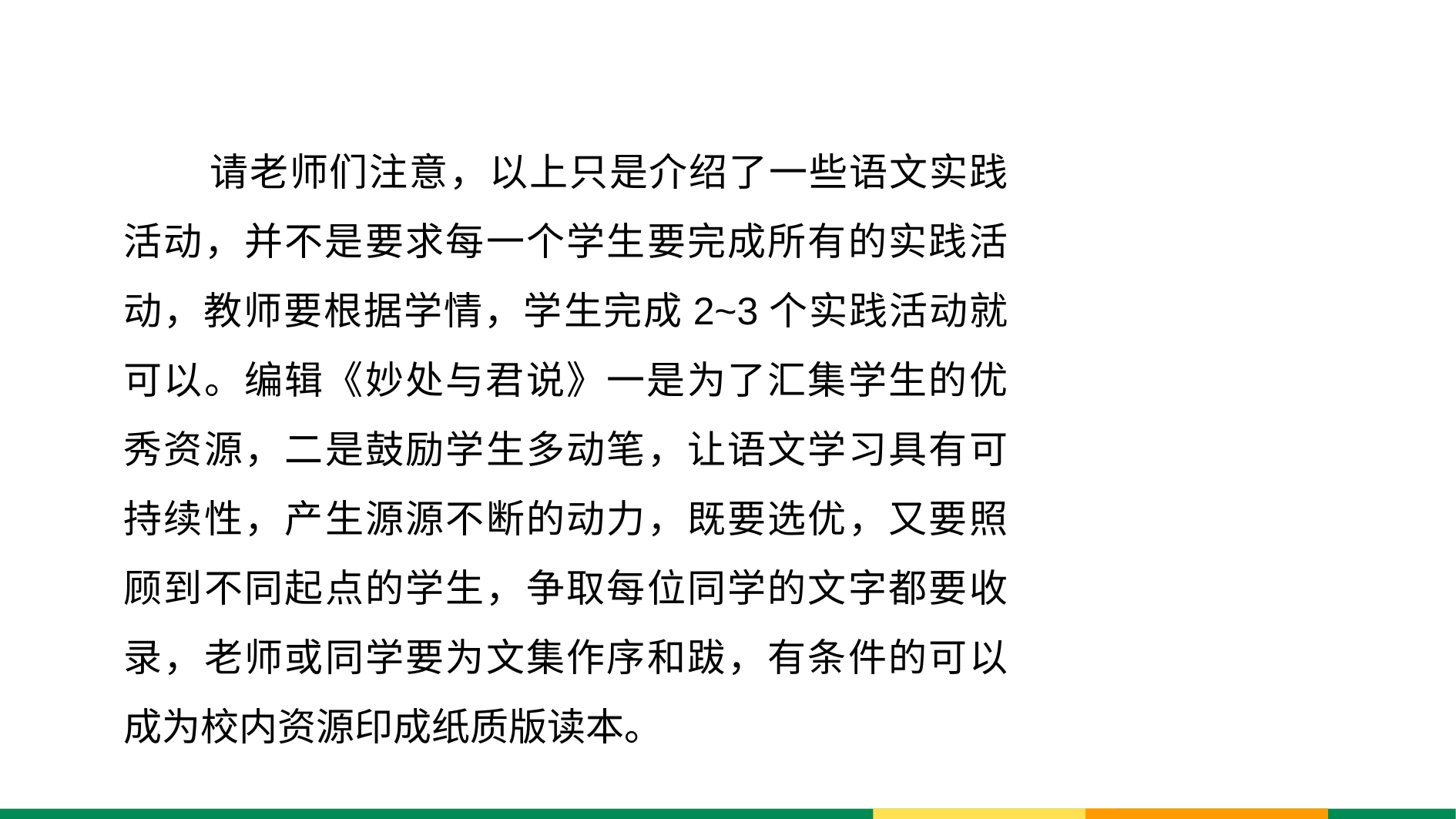

请老师们注意，以上只是介绍了一些语文实践活动，并不是要求每一个学生要完成所有的实践活动，教师要根据学情，学生完成2~3个实践活动就可以。编辑《妙处与君说》一是为了汇集学生的优秀资源，二是鼓励学生多动笔，让语文学习具有可持续性，产生源源不断的动力，既要选优，又要照顾到不同起点的学生，争取每位同学的文字都要收录，老师或同学要为文集作序和跋，有条件的可以成为校内资源印成纸质版读本。